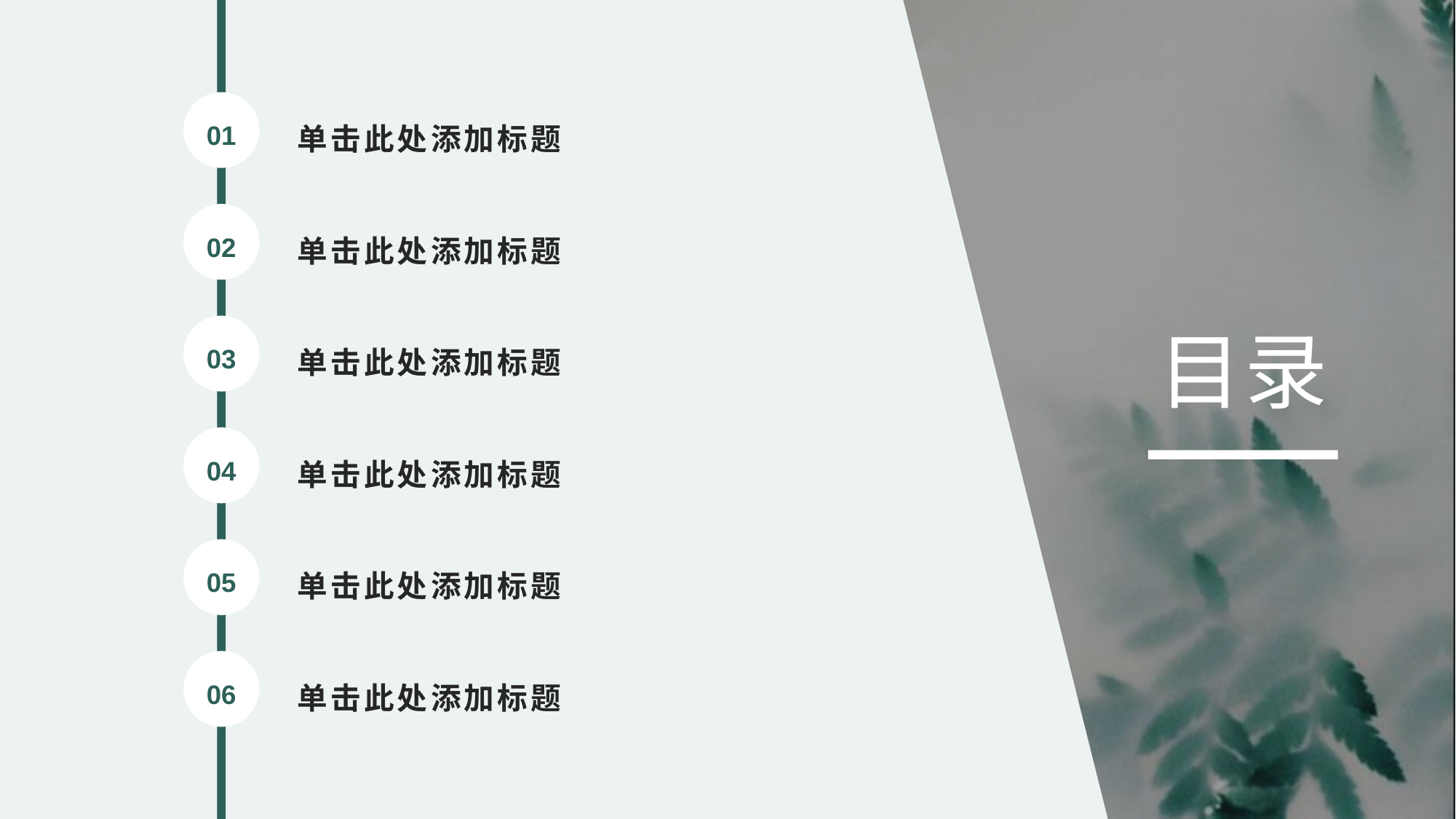

单击此处添加标题
01
单击此处添加标题
02
目录
单击此处添加标题
03
单击此处添加标题
04

单击此处添加标题
05
单击此处添加标题
06